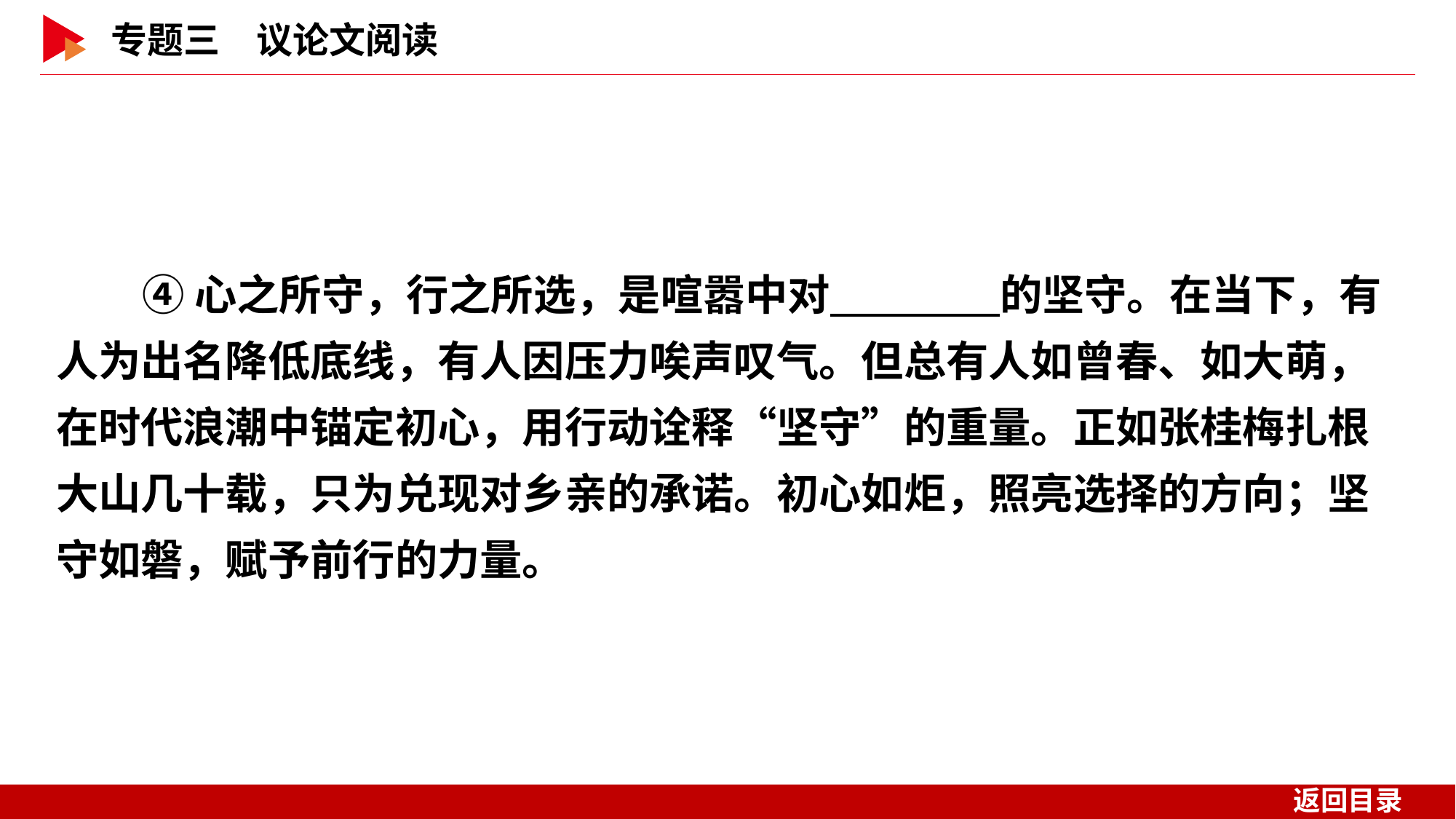

④心之所守，行之所选，是喧嚣中对　　　　的坚守。在当下，有人为出名降低底线，有人因压力唉声叹气。但总有人如曾春、如大萌，在时代浪潮中锚定初心，用行动诠释“坚守”的重量。正如张桂梅扎根大山几十载，只为兑现对乡亲的承诺。初心如炬，照亮选择的方向；坚守如磐，赋予前行的力量。